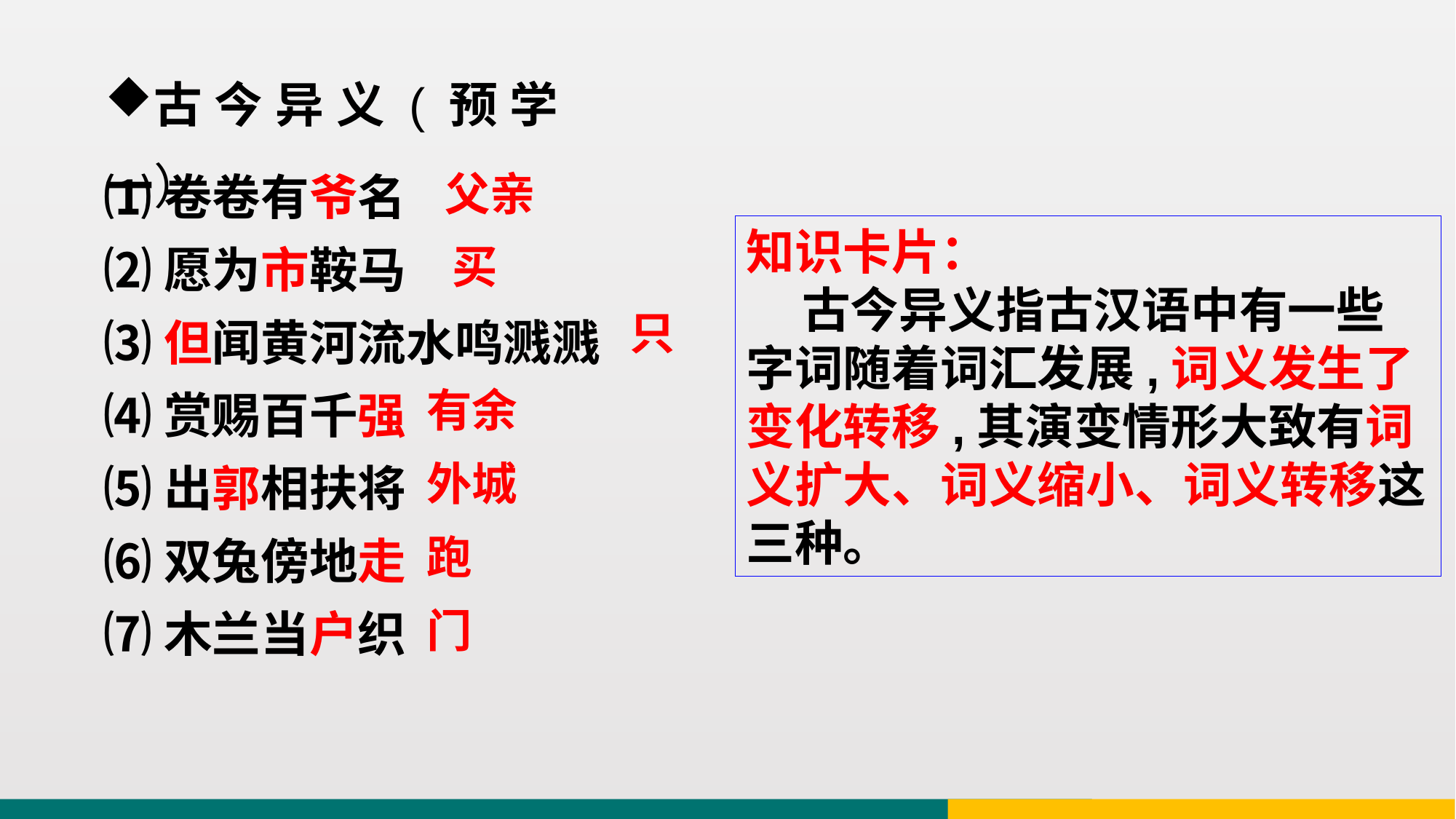

古今异义(预学一）
⑴卷卷有爷名
⑵愿为市鞍马
⑶但闻黄河流水鸣溅溅
⑷赏赐百千强
⑸出郭相扶将
⑹双兔傍地走
⑺木兰当户织
父亲
知识卡片：
    古今异义指古汉语中有一些字词随着词汇发展,词义发生了变化转移,其演变情形大致有词义扩大、词义缩小、词义转移这三种。
买
只
有余
外城
跑
门